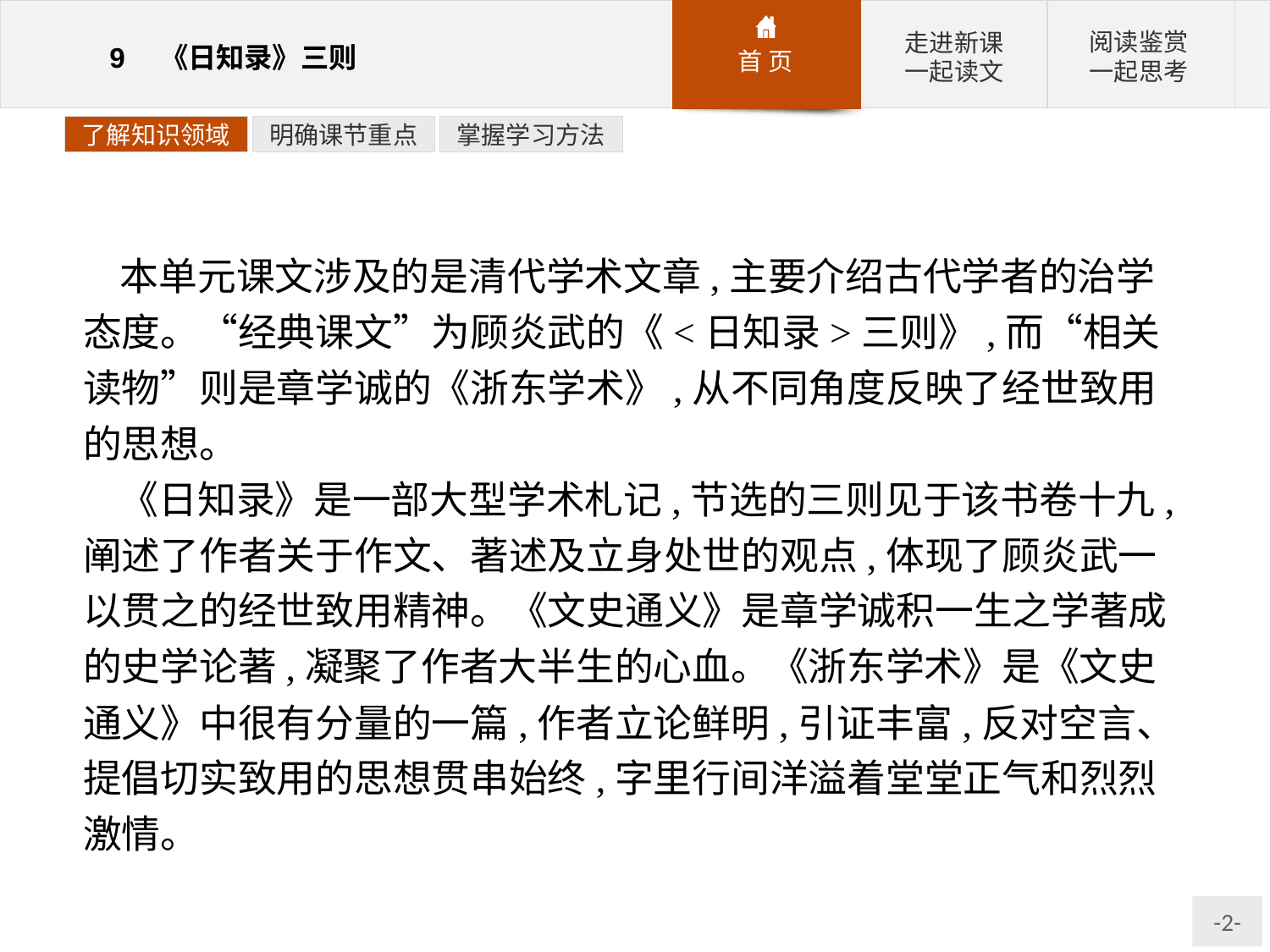

了解知识领域
明确课节重点
掌握学习方法
本单元课文涉及的是清代学术文章,主要介绍古代学者的治学态度。“经典课文”为顾炎武的《<日知录>三则》,而“相关读物”则是章学诚的《浙东学术》,从不同角度反映了经世致用的思想。
《日知录》是一部大型学术札记,节选的三则见于该书卷十九,阐述了作者关于作文、著述及立身处世的观点,体现了顾炎武一以贯之的经世致用精神。《文史通义》是章学诚积一生之学著成的史学论著,凝聚了作者大半生的心血。《浙东学术》是《文史通义》中很有分量的一篇,作者立论鲜明,引证丰富,反对空言、提倡切实致用的思想贯串始终,字里行间洋溢着堂堂正气和烈烈激情。